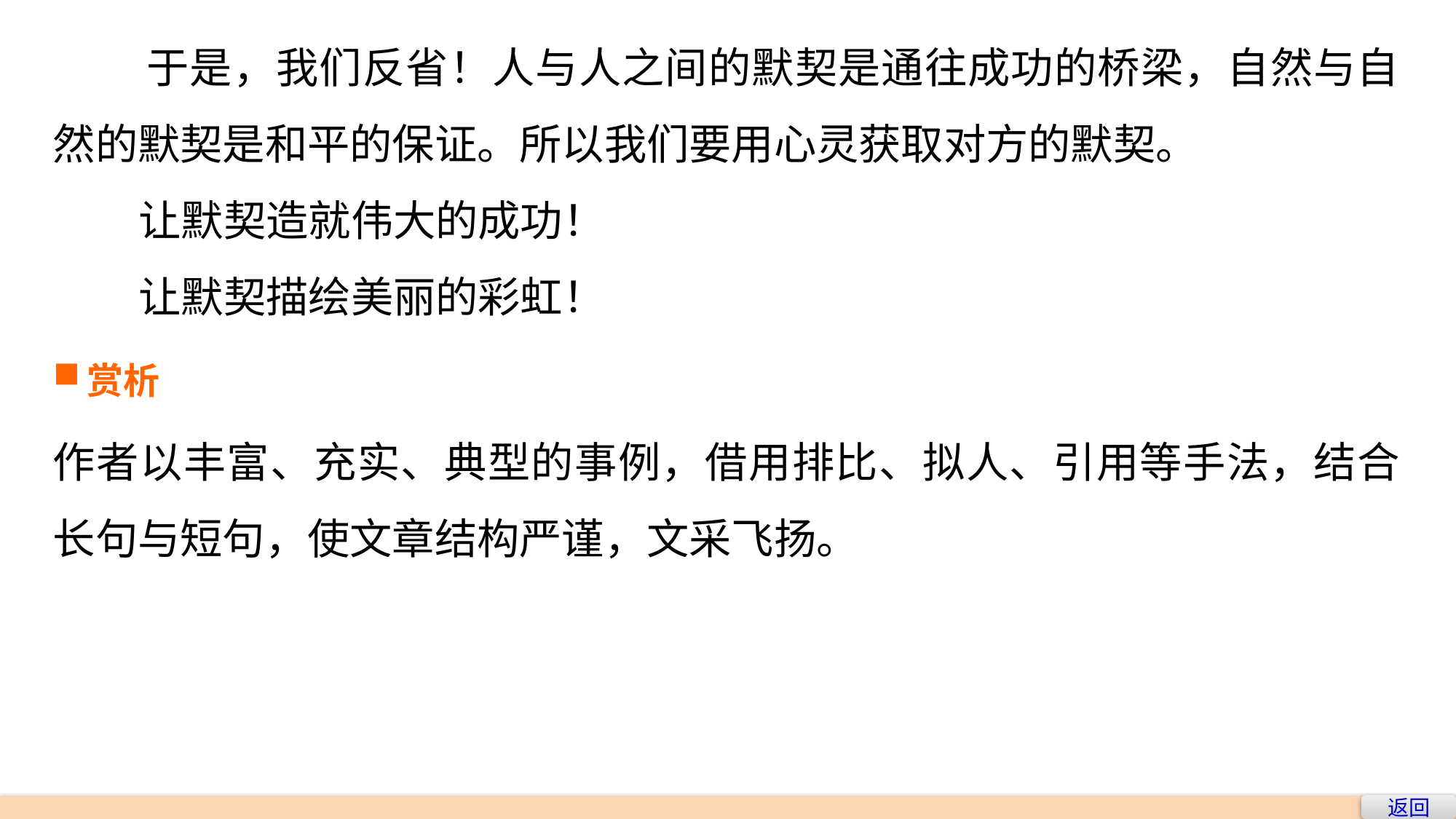

于是，我们反省！人与人之间的默契是通往成功的桥梁，自然与自然的默契是和平的保证。所以我们要用心灵获取对方的默契。
        让默契造就伟大的成功！
        让默契描绘美丽的彩虹！
赏析
作者以丰富、充实、典型的事例，借用排比、拟人、引用等手法，结合长句与短句，使文章结构严谨，文采飞扬。
返回